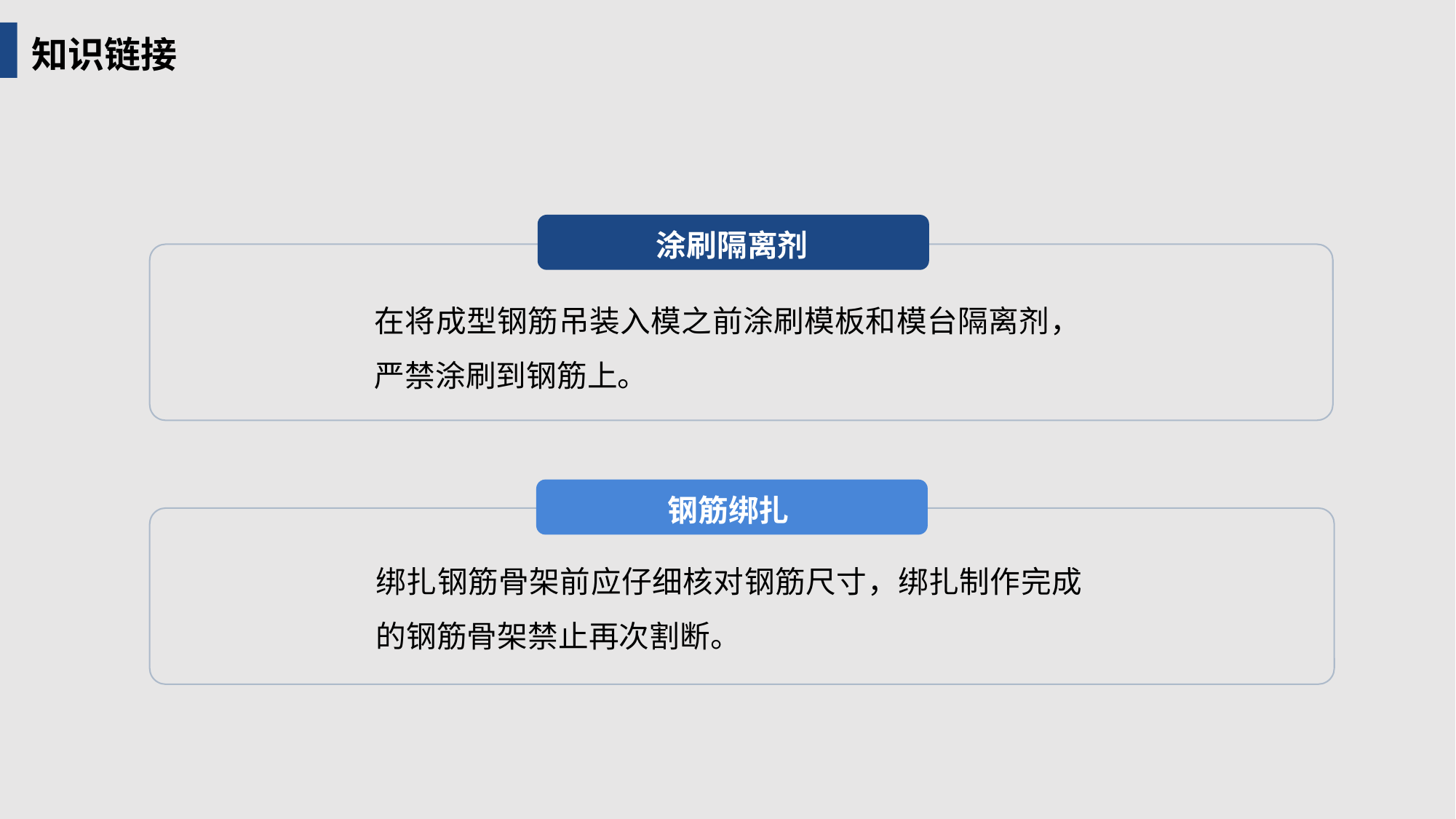

知识链接

涂刷隔离剂

在将成型钢筋吊装入模之前涂刷模板和模台隔离剂，严禁涂刷到钢筋上。

钢筋绑扎

绑扎钢筋骨架前应仔细核对钢筋尺寸，绑扎制作完成的钢筋骨架禁止再次割断。